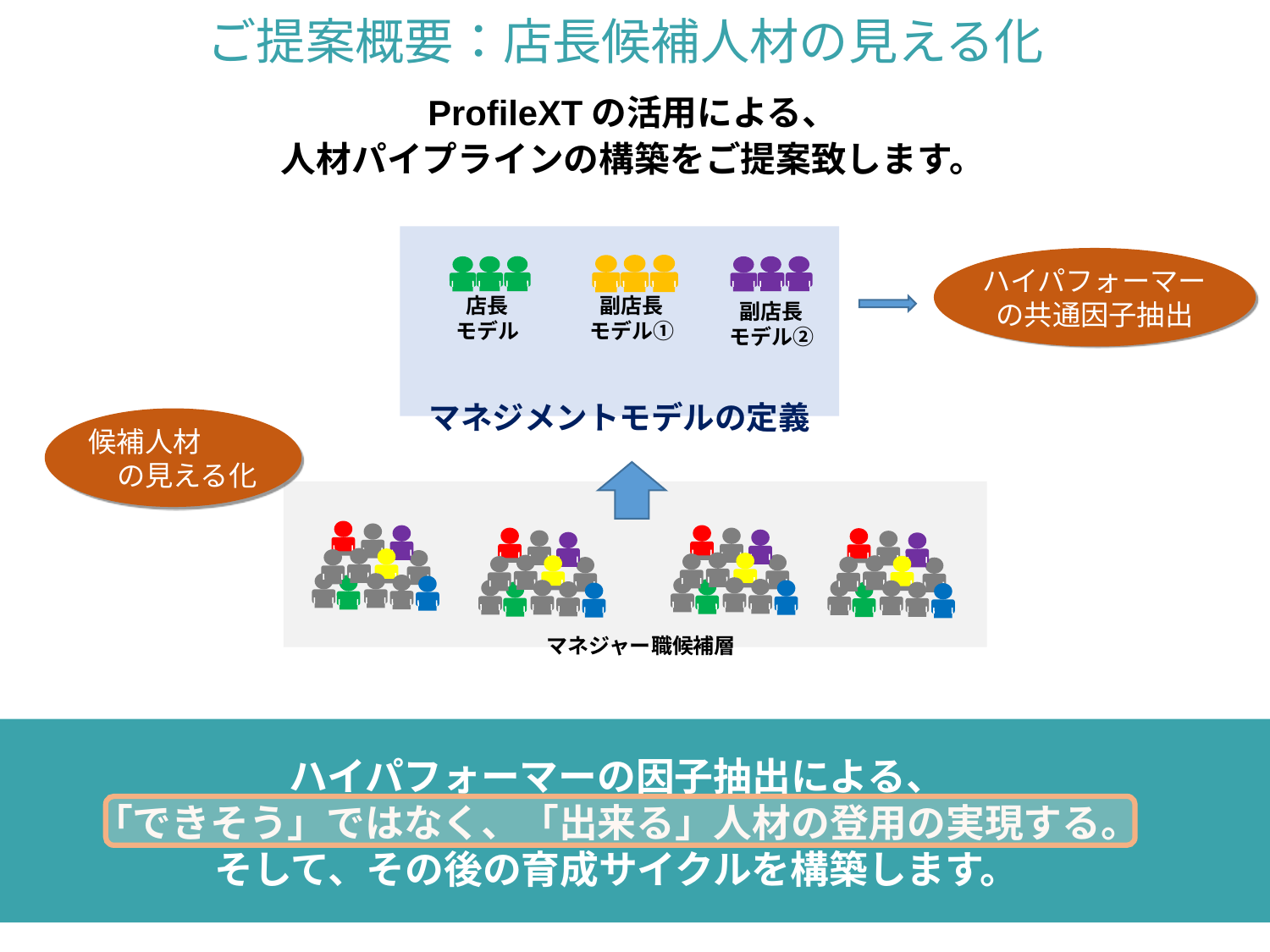

ご提案概要：店長候補人材の見える化
ProfileXTの活用による、
人材パイプラインの構築をご提案致します。

マネジメントモデルの定義
ハイパフォーマー
の共通因子抽出

副店長
モデル①

店長
モデル

副店長
モデル②

候補人材　　　の見える化

マネジャー職候補層

ハイパフォーマーの因子抽出による、
「できそう」ではなく、「出来る」人材の登用の実現する。
そして、その後の育成サイクルを構築します。